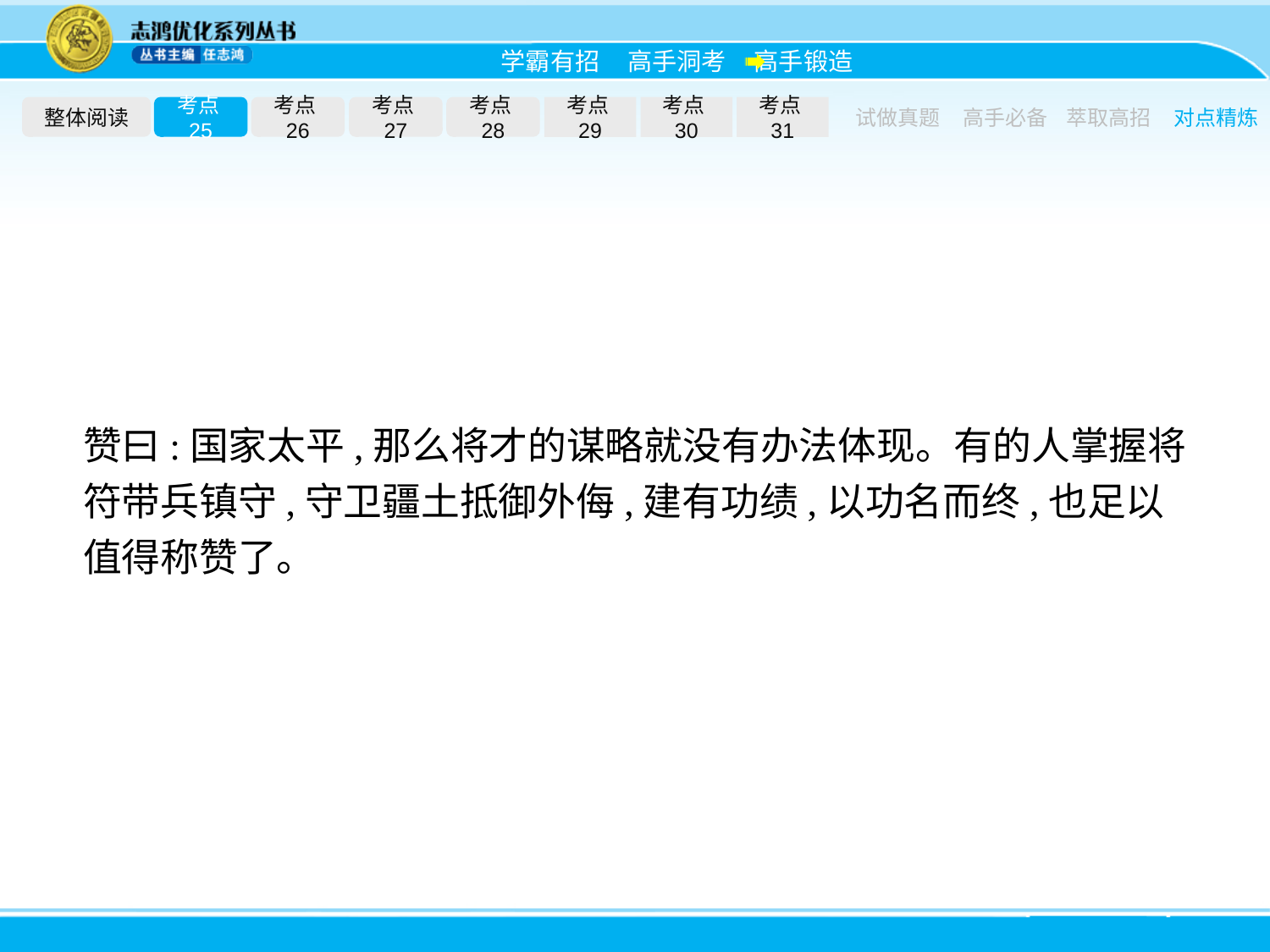

整体阅读
考点25
考点26
考点27
考点28
考点29
考点30
考点31
试做真题
高手必备
萃取高招
对点精炼
赞曰:国家太平,那么将才的谋略就没有办法体现。有的人掌握将符带兵镇守,守卫疆土抵御外侮,建有功绩,以功名而终,也足以值得称赞了。